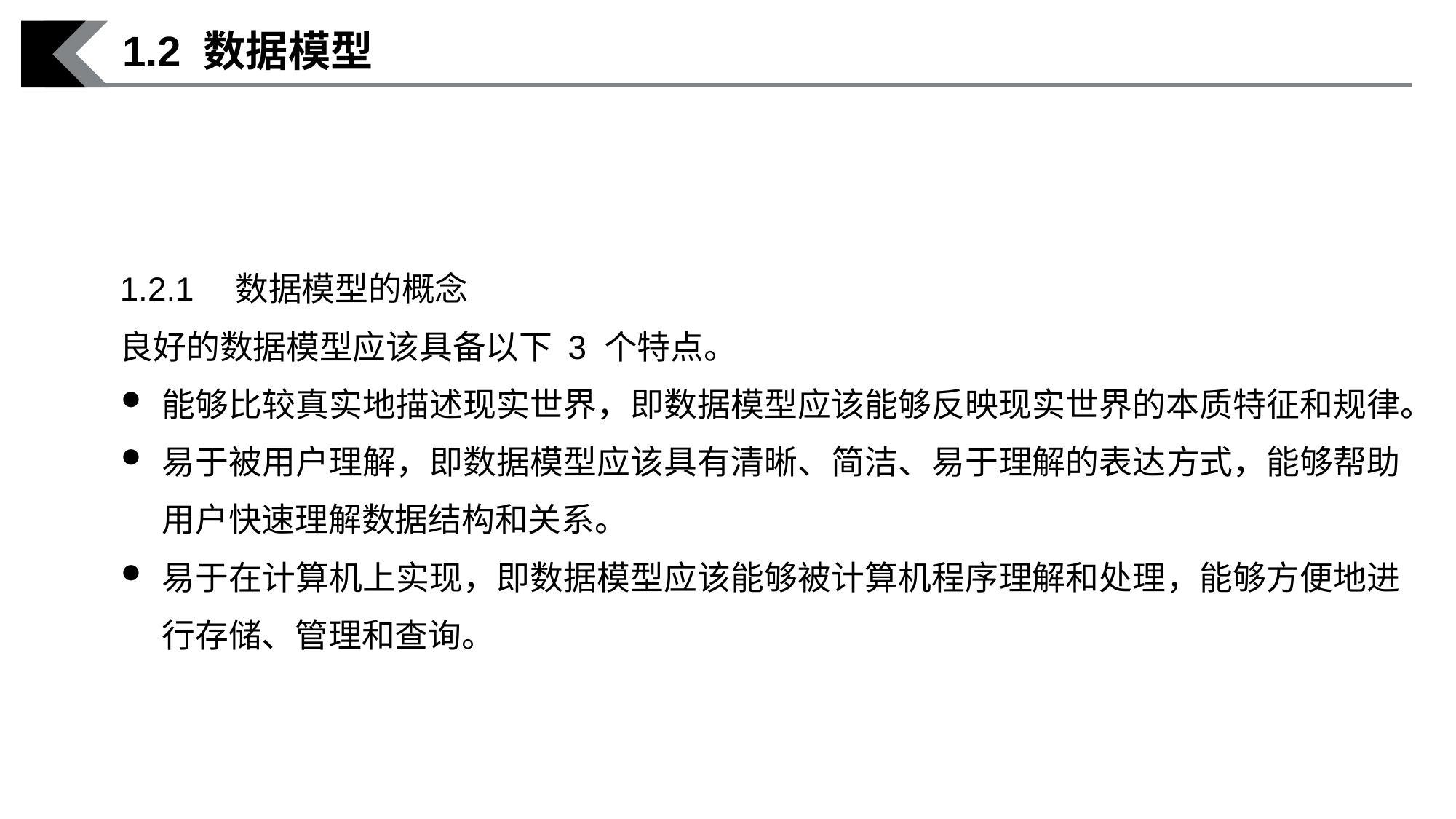

1.2 数据模型
1.2.1　数据模型的概念
良好的数据模型应该具备以下 3 个特点。
能够比较真实地描述现实世界，即数据模型应该能够反映现实世界的本质特征和规律。
易于被用户理解，即数据模型应该具有清晰、简洁、易于理解的表达方式，能够帮助用户快速理解数据结构和关系。
易于在计算机上实现，即数据模型应该能够被计算机程序理解和处理，能够方便地进行存储、管理和查询。